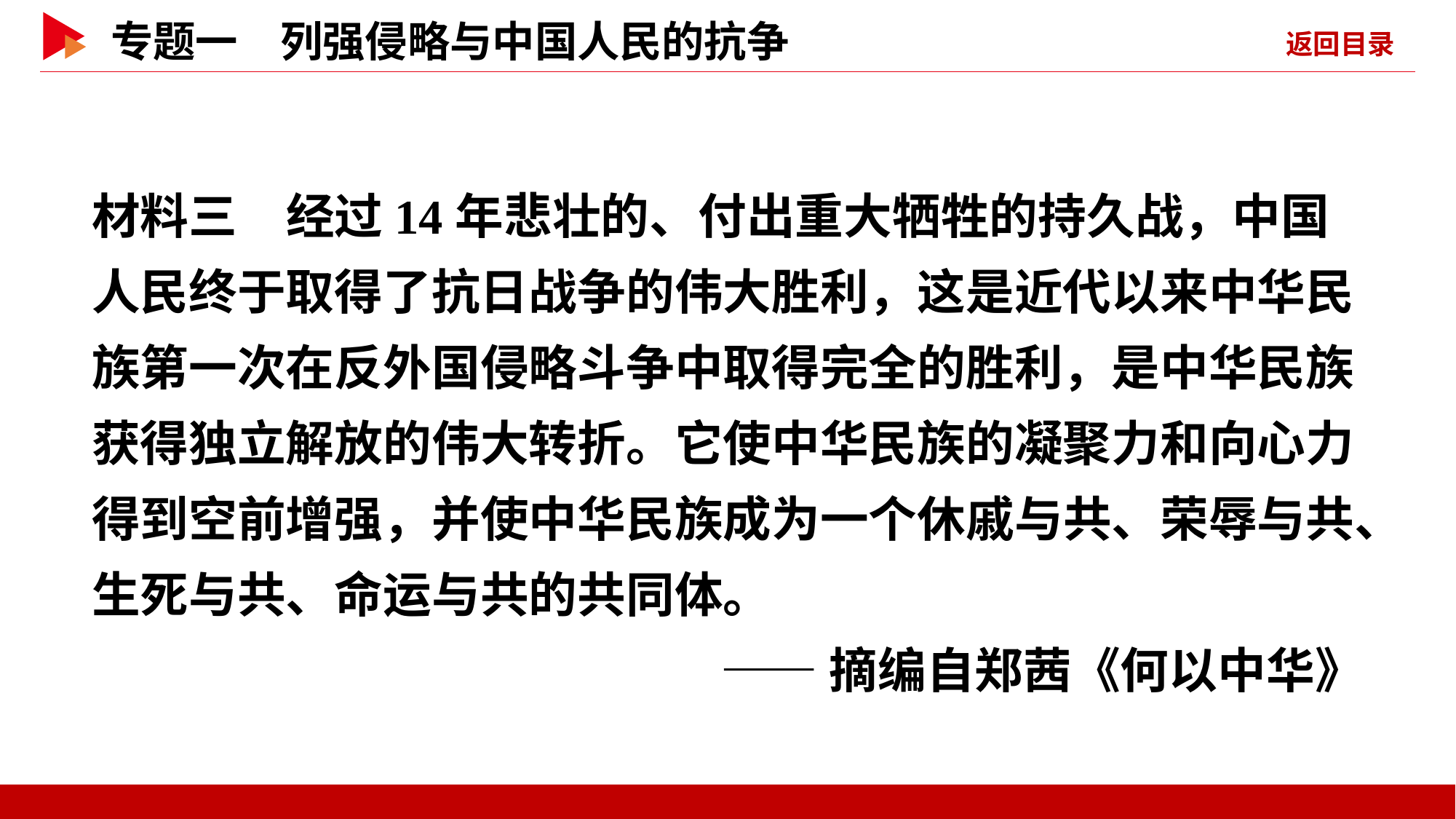

材料三　经过14年悲壮的、付出重大牺牲的持久战，中国人民终于取得了抗日战争的伟大胜利，这是近代以来中华民族第一次在反外国侵略斗争中取得完全的胜利，是中华民族获得独立解放的伟大转折。它使中华民族的凝聚力和向心力得到空前增强，并使中华民族成为一个休戚与共、荣辱与共、生死与共、命运与共的共同体。
——摘编自郑茜《何以中华》